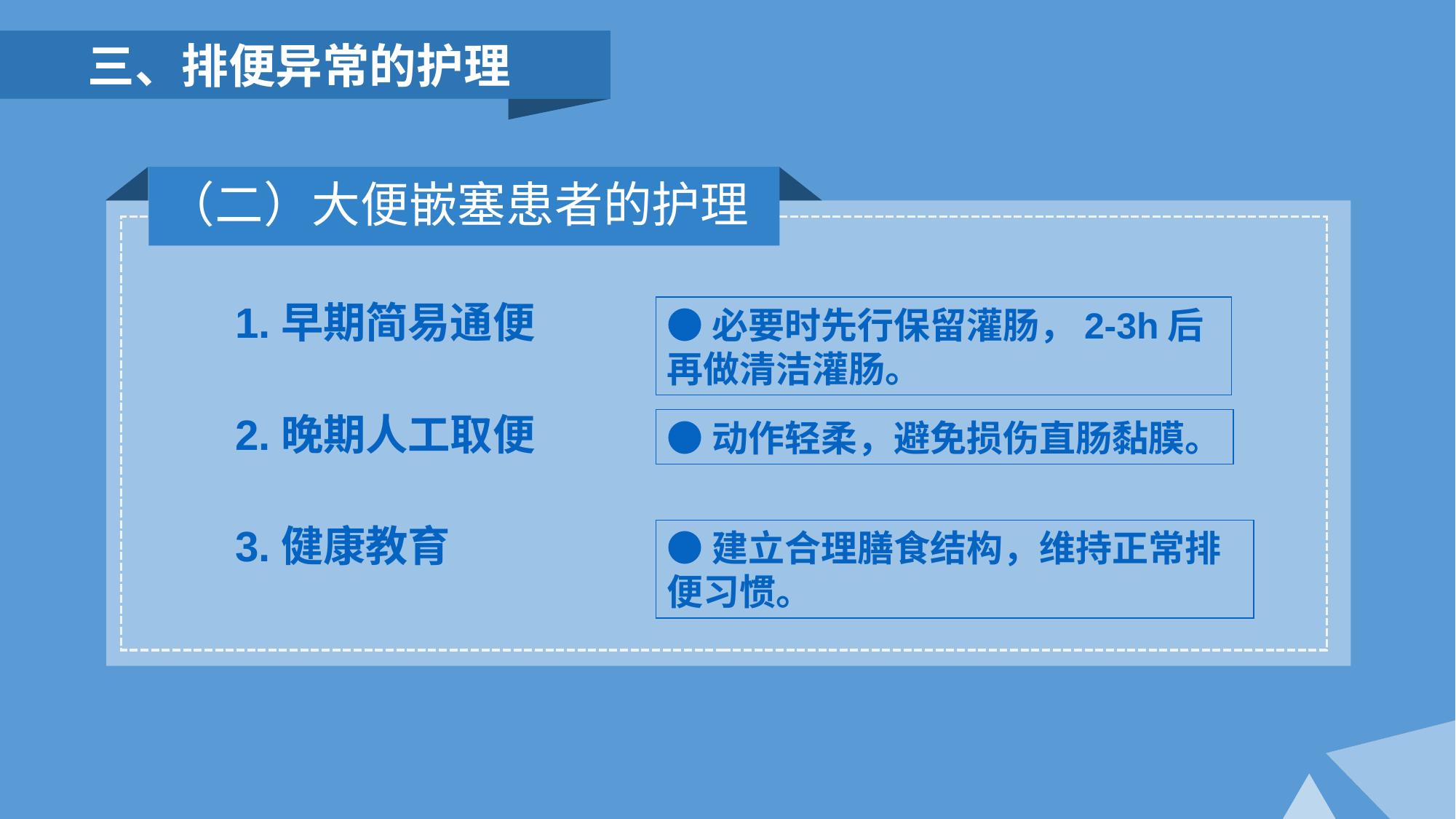

三、排便异常的护理

（二）大便嵌塞患者的护理

●必要时先行保留灌肠，2-3h后再做清洁灌肠。
1.早期简易通便

2.晚期人工取便

3.健康教育
●动作轻柔，避免损伤直肠黏膜。
●建立合理膳食结构，维持正常排便习惯。